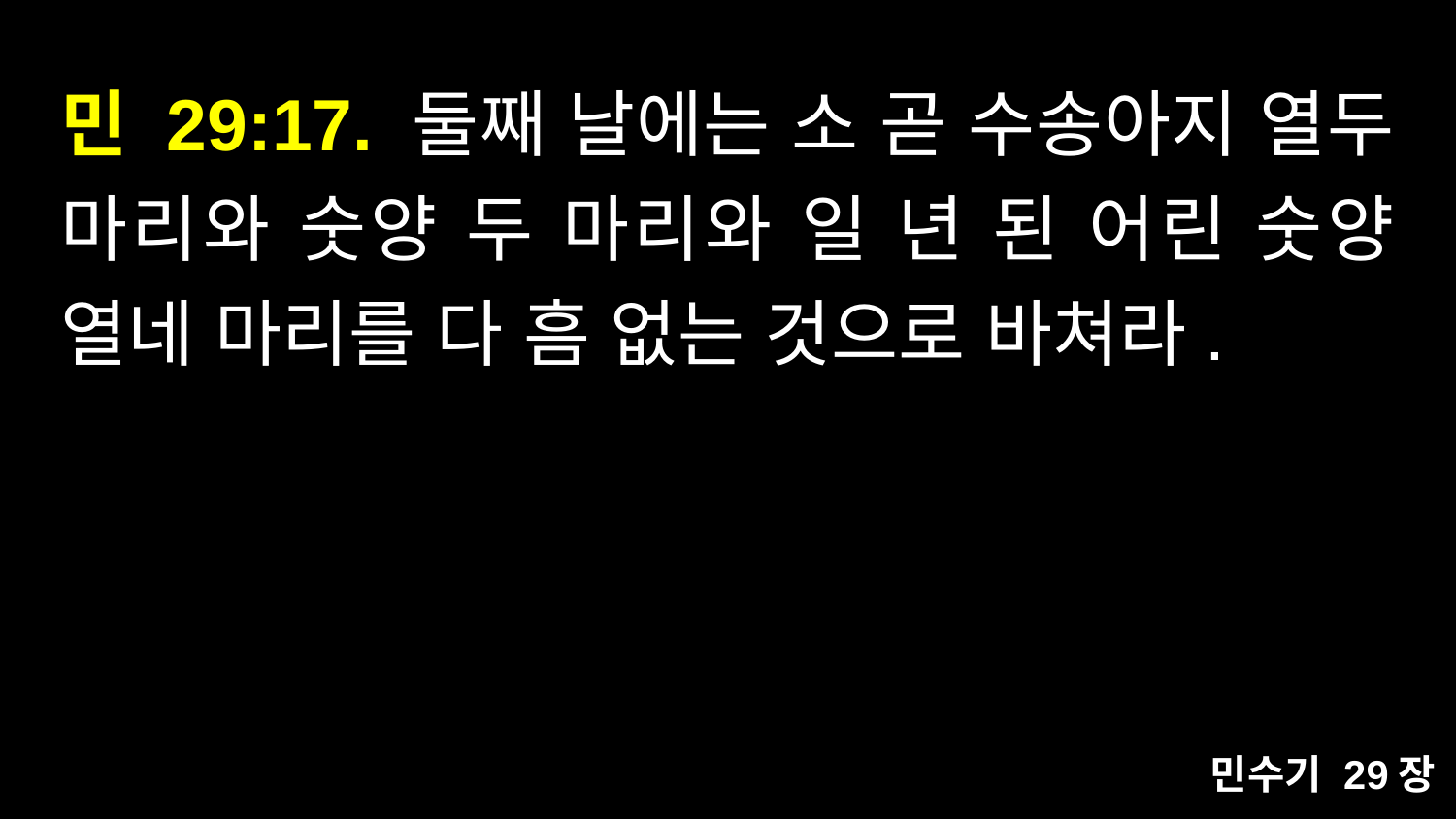

# 민 29:17. 둘째 날에는 소 곧 수송아지 열두 마리와 숫양 두 마리와 일 년 된 어린 숫양 열네 마리를 다 흠 없는 것으로 바쳐라.
민수기 29장